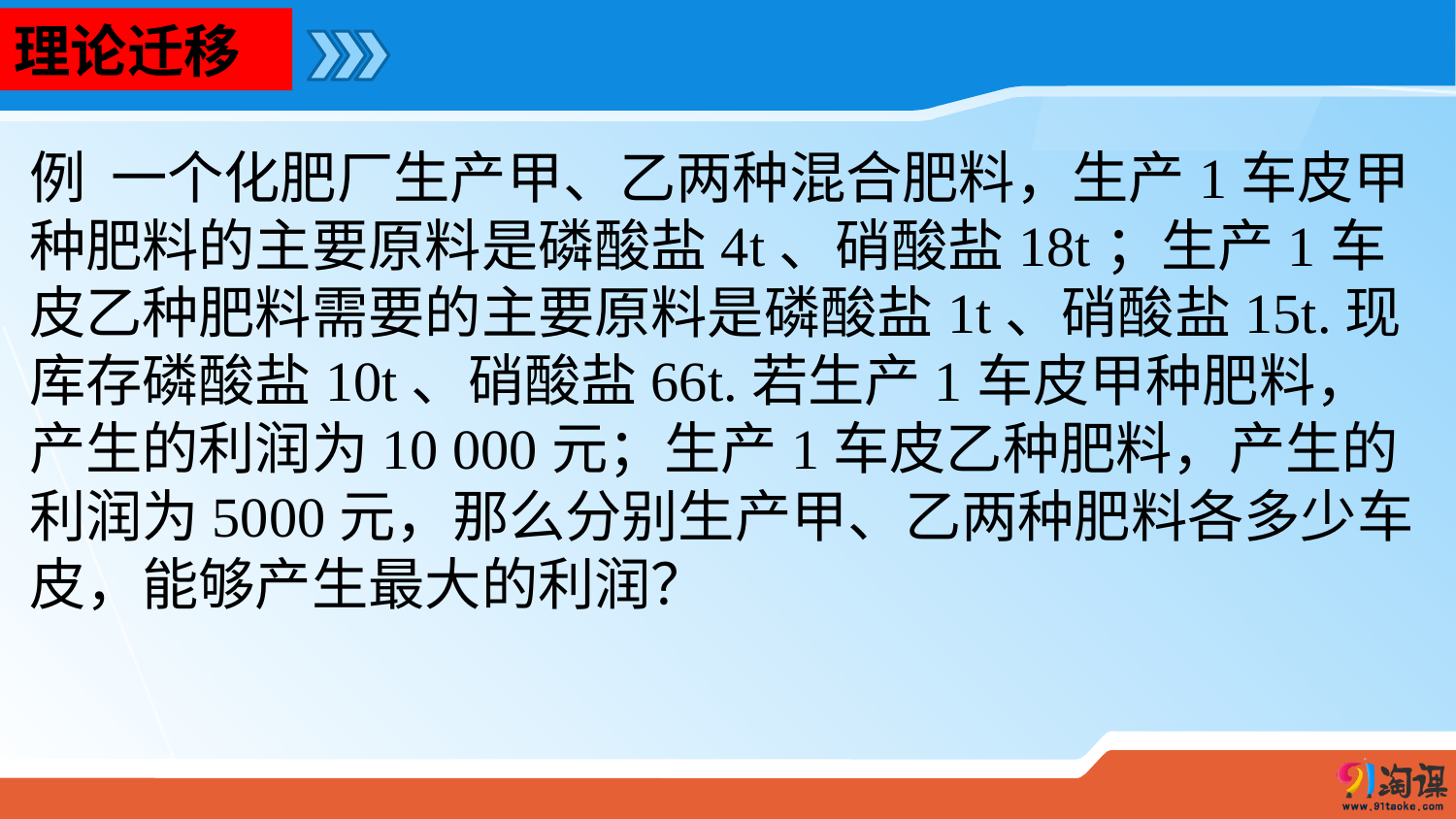

理论迁移
例  一个化肥厂生产甲、乙两种混合肥料，生产1车皮甲种肥料的主要原料是磷酸盐4t、硝酸盐18t；生产1车皮乙种肥料需要的主要原料是磷酸盐1t、硝酸盐15t.现库存磷酸盐10t、硝酸盐66t.若生产1车皮甲种肥料，产生的利润为10 000元；生产1车皮乙种肥料，产生的利润为5000元，那么分别生产甲、乙两种肥料各多少车皮，能够产生最大的利润？